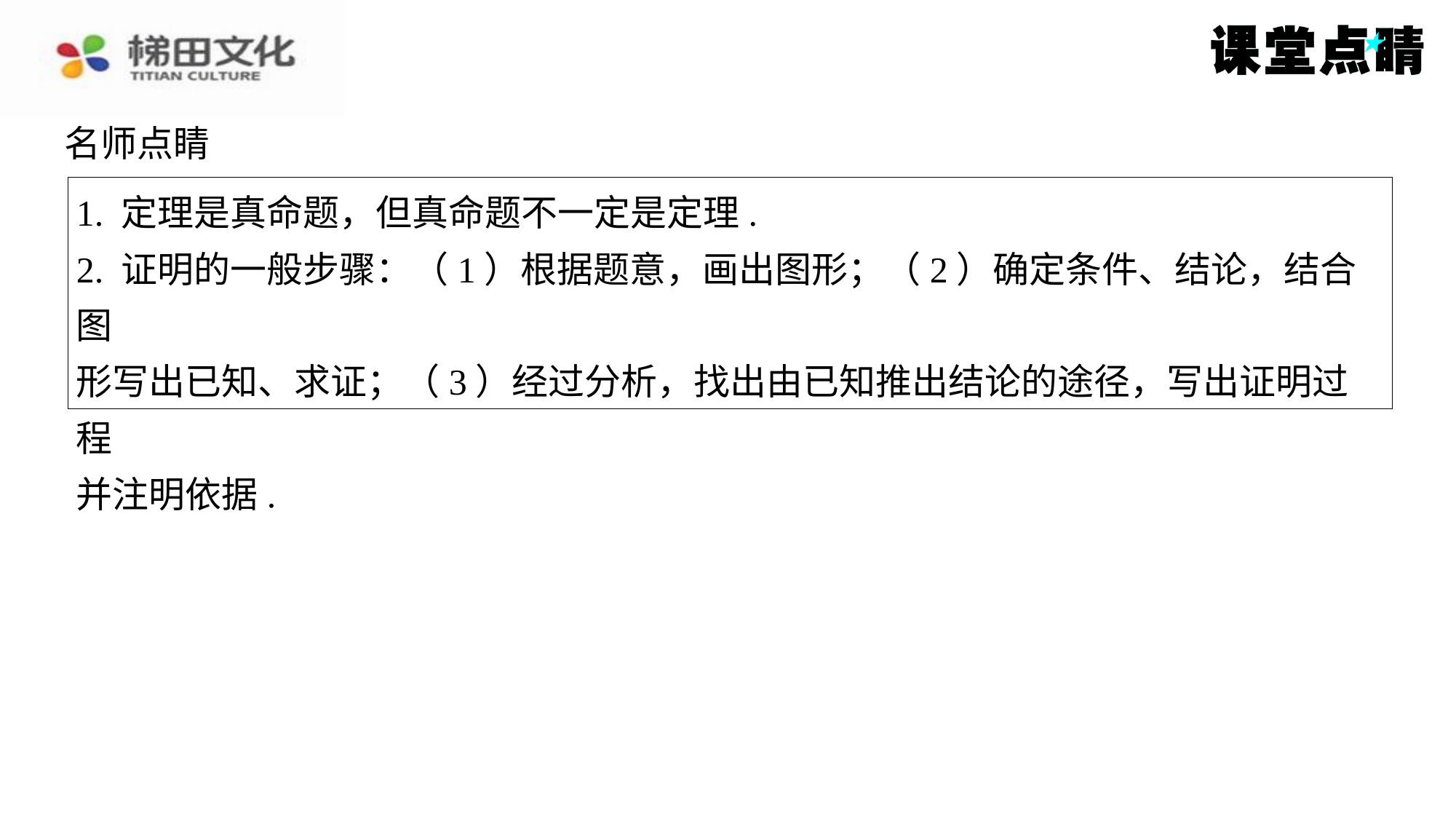

名师点睛
1. 定理是真命题，但真命题不一定是定理.
2. 证明的一般步骤：（1）根据题意，画出图形；（2）确定条件、结论，结合图
形写出已知、求证；（3）经过分析，找出由已知推出结论的途径，写出证明过程
并注明依据.